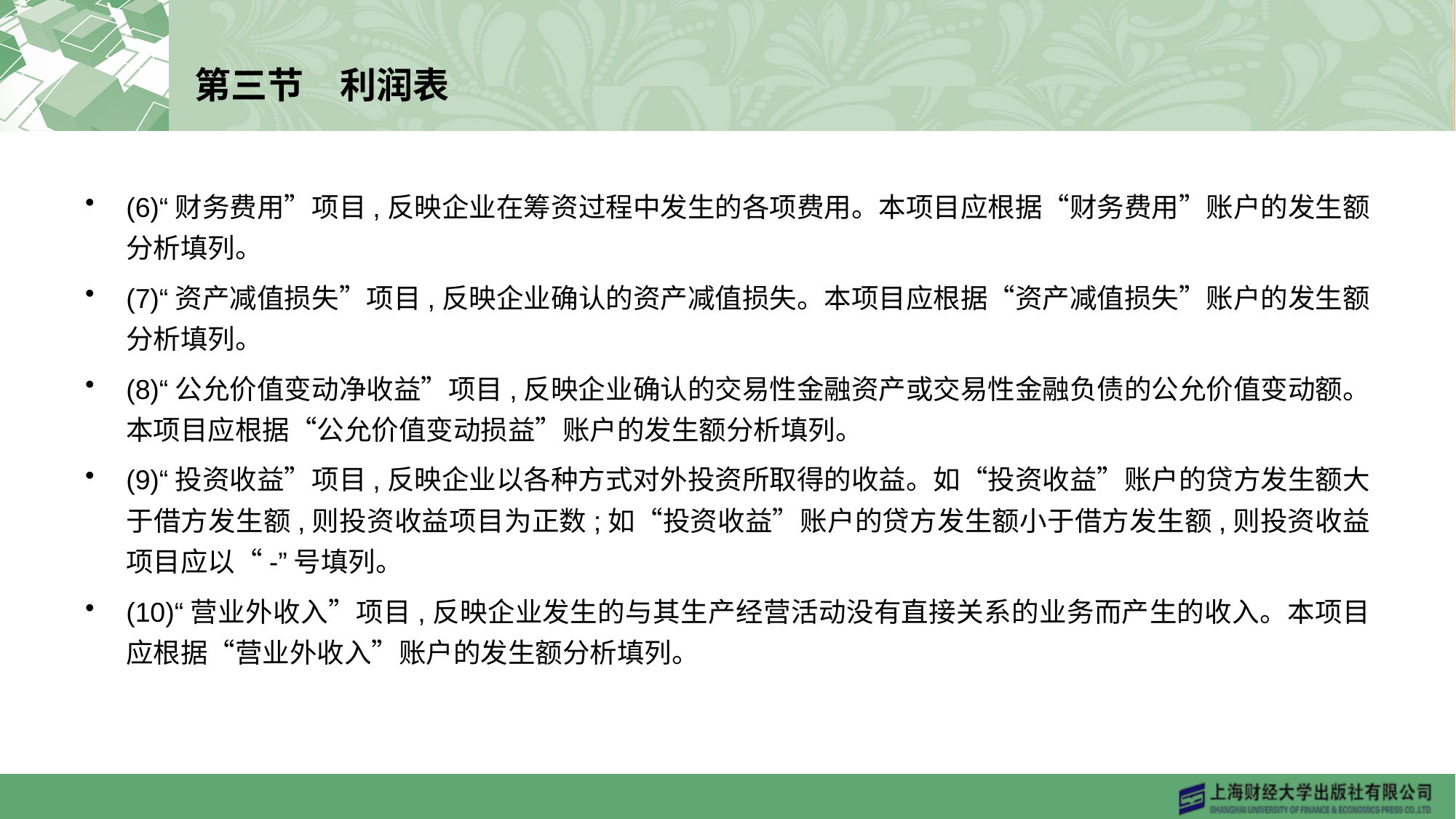

# 第三节　利润表
(6)“财务费用”项目,反映企业在筹资过程中发生的各项费用。本项目应根据“财务费用”账户的发生额分析填列。
(7)“资产减值损失”项目,反映企业确认的资产减值损失。本项目应根据“资产减值损失”账户的发生额分析填列。
(8)“公允价值变动净收益”项目,反映企业确认的交易性金融资产或交易性金融负债的公允价值变动额。本项目应根据“公允价值变动损益”账户的发生额分析填列。
(9)“投资收益”项目,反映企业以各种方式对外投资所取得的收益。如“投资收益”账户的贷方发生额大于借方发生额,则投资收益项目为正数;如“投资收益”账户的贷方发生额小于借方发生额,则投资收益项目应以“-”号填列。
(10)“营业外收入”项目,反映企业发生的与其生产经营活动没有直接关系的业务而产生的收入。本项目应根据“营业外收入”账户的发生额分析填列。